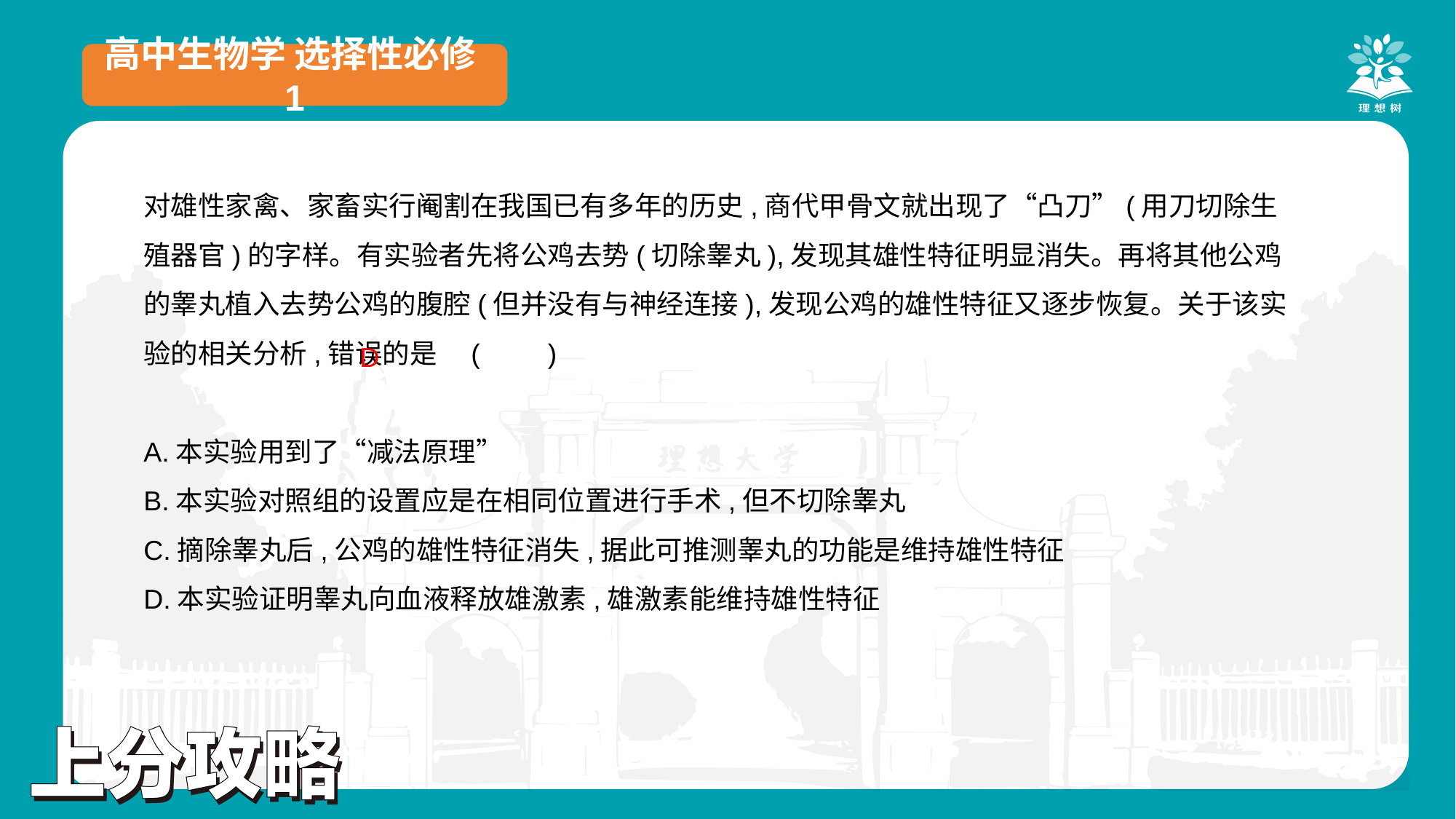

高中生物学 选择性必修1
对雄性家禽、家畜实行阉割在我国已有多年的历史,商代甲骨文就出现了“凸刀”(用刀切除生殖器官)的字样。有实验者先将公鸡去势(切除睾丸),发现其雄性特征明显消失。再将其他公鸡的睾丸植入去势公鸡的腹腔(但并没有与神经连接),发现公鸡的雄性特征又逐步恢复。关于该实验的相关分析,错误的是	(　　)

A.本实验用到了“减法原理”
B.本实验对照组的设置应是在相同位置进行手术,但不切除睾丸
C.摘除睾丸后,公鸡的雄性特征消失,据此可推测睾丸的功能是维持雄性特征
D.本实验证明睾丸向血液释放雄激素,雄激素能维持雄性特征

D